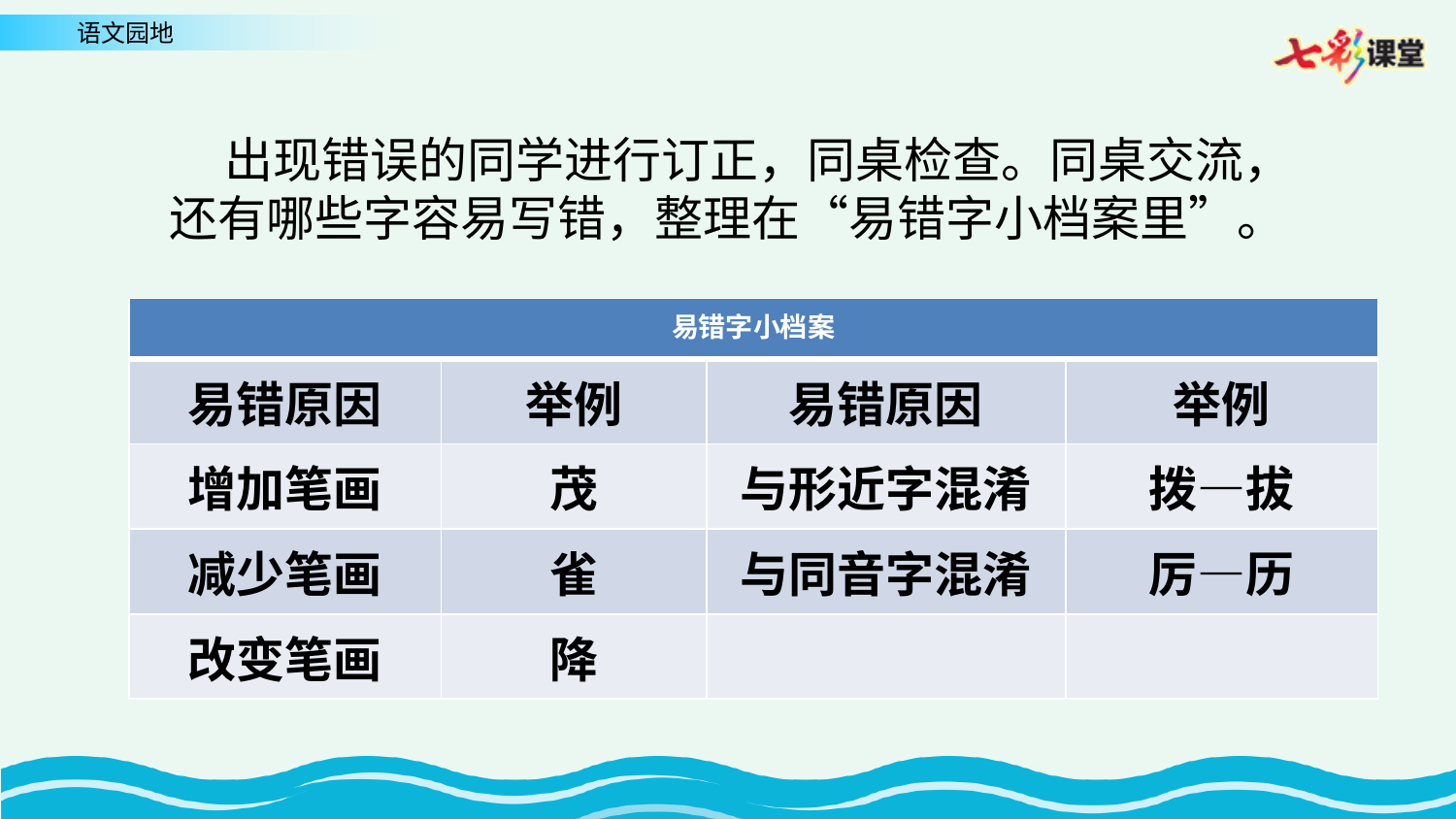

出现错误的同学进行订正，同桌检查。同桌交流，还有哪些字容易写错，整理在“易错字小档案里”。
| 易错字小档案 |  |  |  |
| --- | --- | --- | --- |
| 易错原因 | 举例 | 易错原因 | 举例 |
| 增加笔画 | 茂 | 与形近字混淆 | 拨—拔 |
| 减少笔画 | 雀 | 与同音字混淆 | 厉—历 |
| 改变笔画 | 降 |  |  |